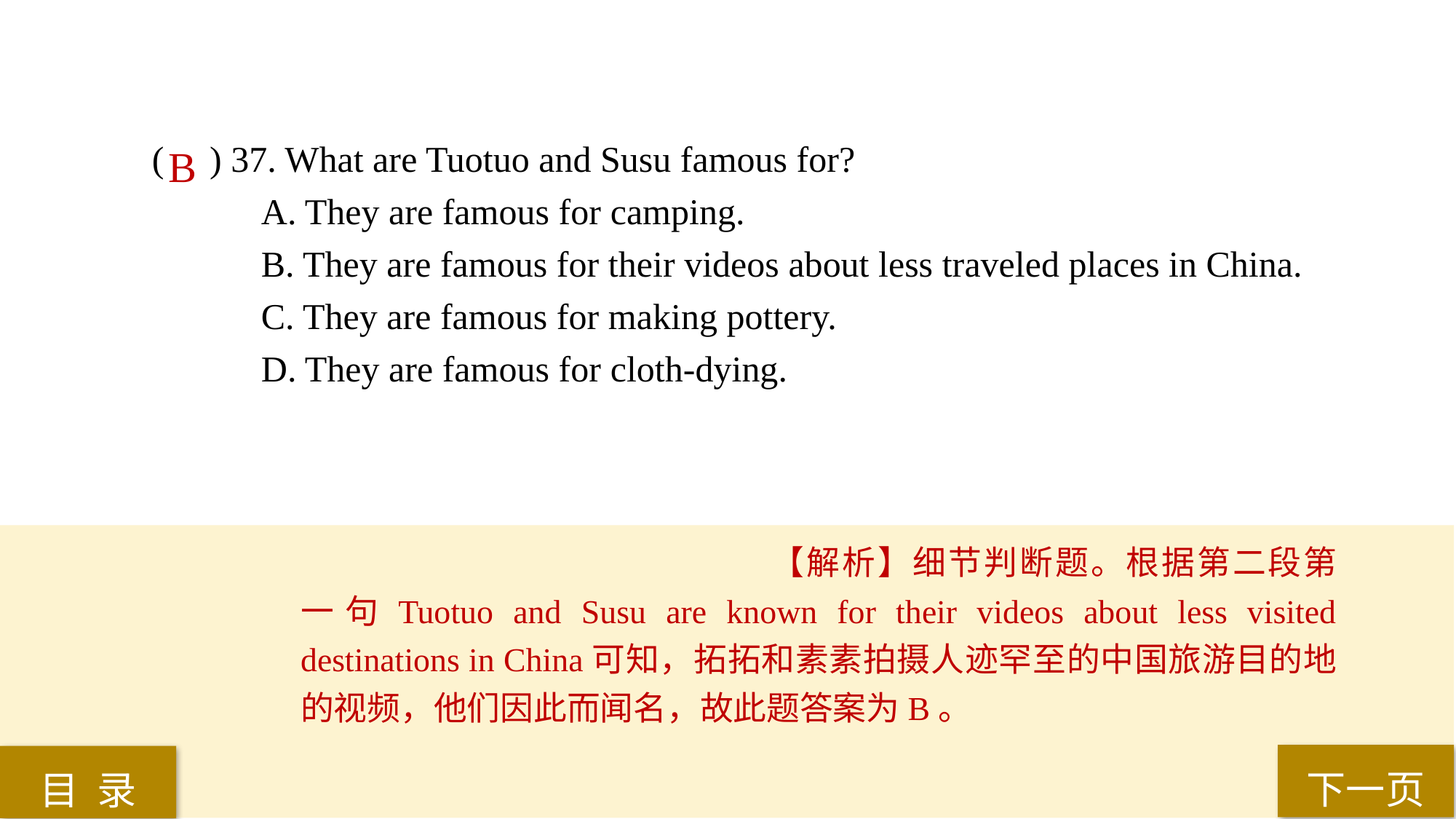

(     ) 37. What are Tuotuo and Susu famous for?
A. They are famous for camping.
B. They are famous for their videos about less traveled places in China.
C. They are famous for making pottery.
D. They are famous for cloth-dying.
B
【解析】细节判断题。根据第二段第一句Tuotuo and Susu are known for their videos about less visited destinations in China可知，拓拓和素素拍摄人迹罕至的中国旅游目的地的视频，他们因此而闻名，故此题答案为B。